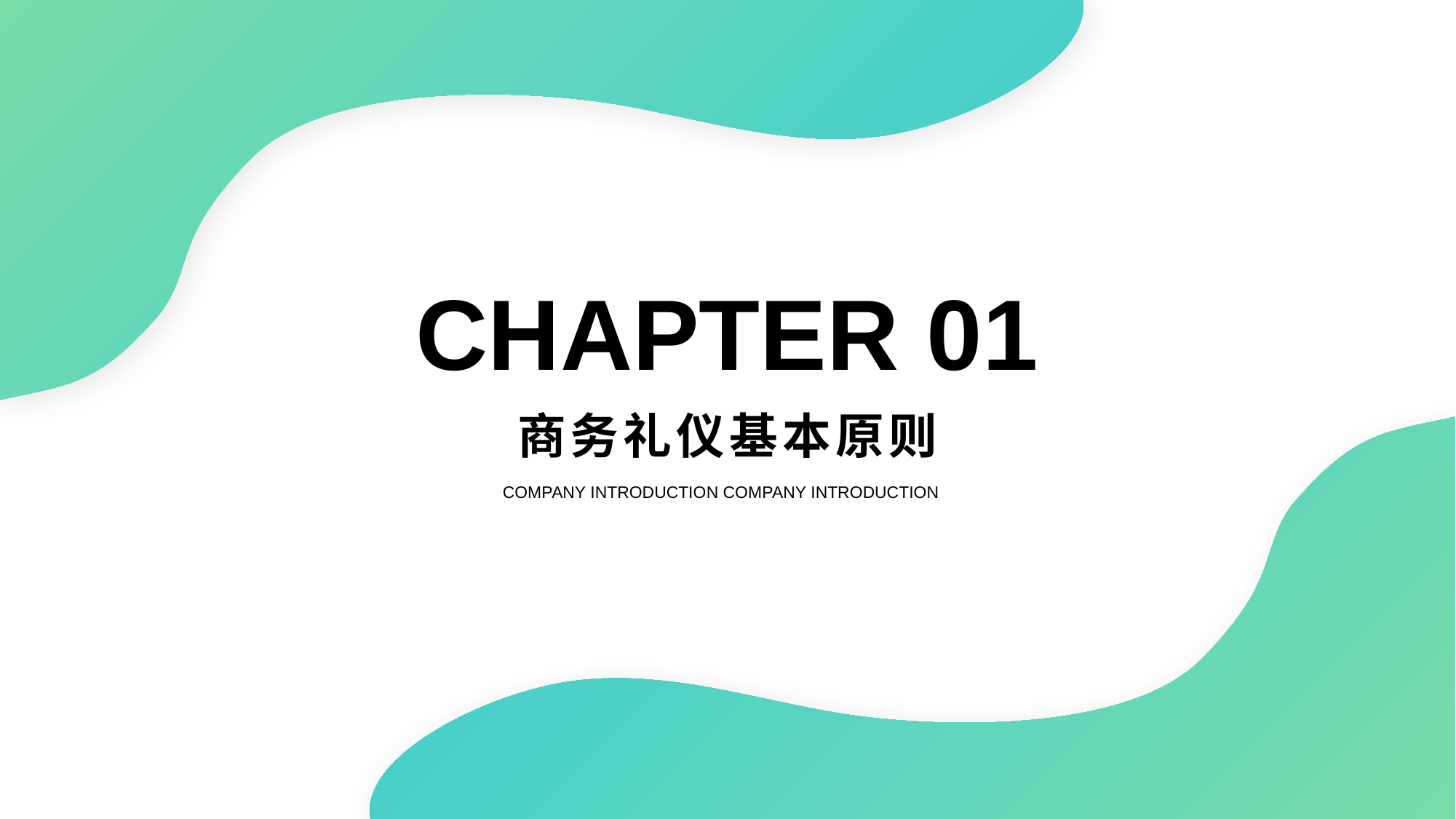

CHAPTER 01
商务礼仪基本原则

Company introduction Company introduction